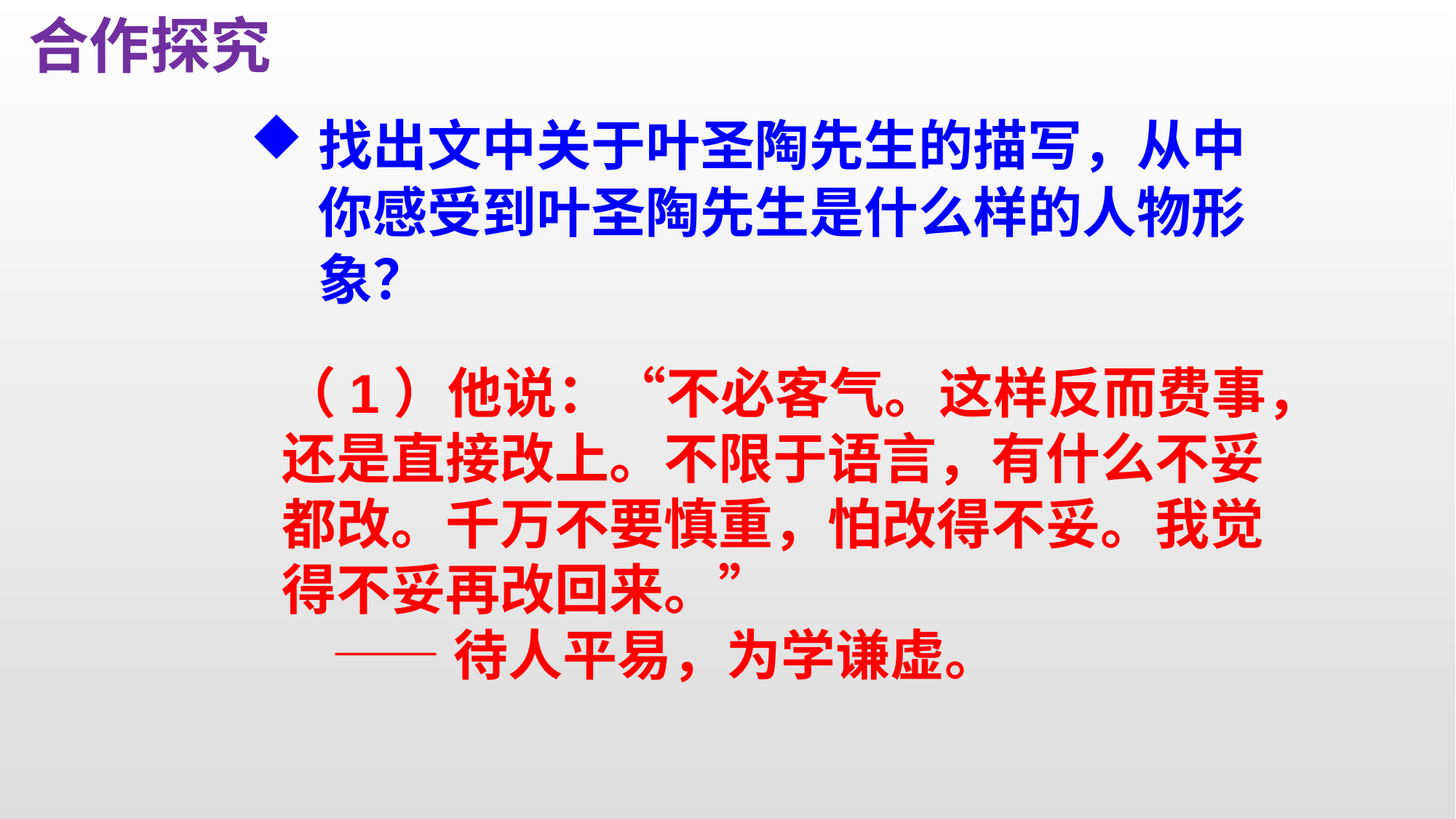

合作探究
找出文中关于叶圣陶先生的描写，从中你感受到叶圣陶先生是什么样的人物形象？
（1）他说：“不必客气。这样反而费事，还是直接改上。不限于语言，有什么不妥都改。千万不要慎重，怕改得不妥。我觉得不妥再改回来。”
    ——待人平易，为学谦虚。